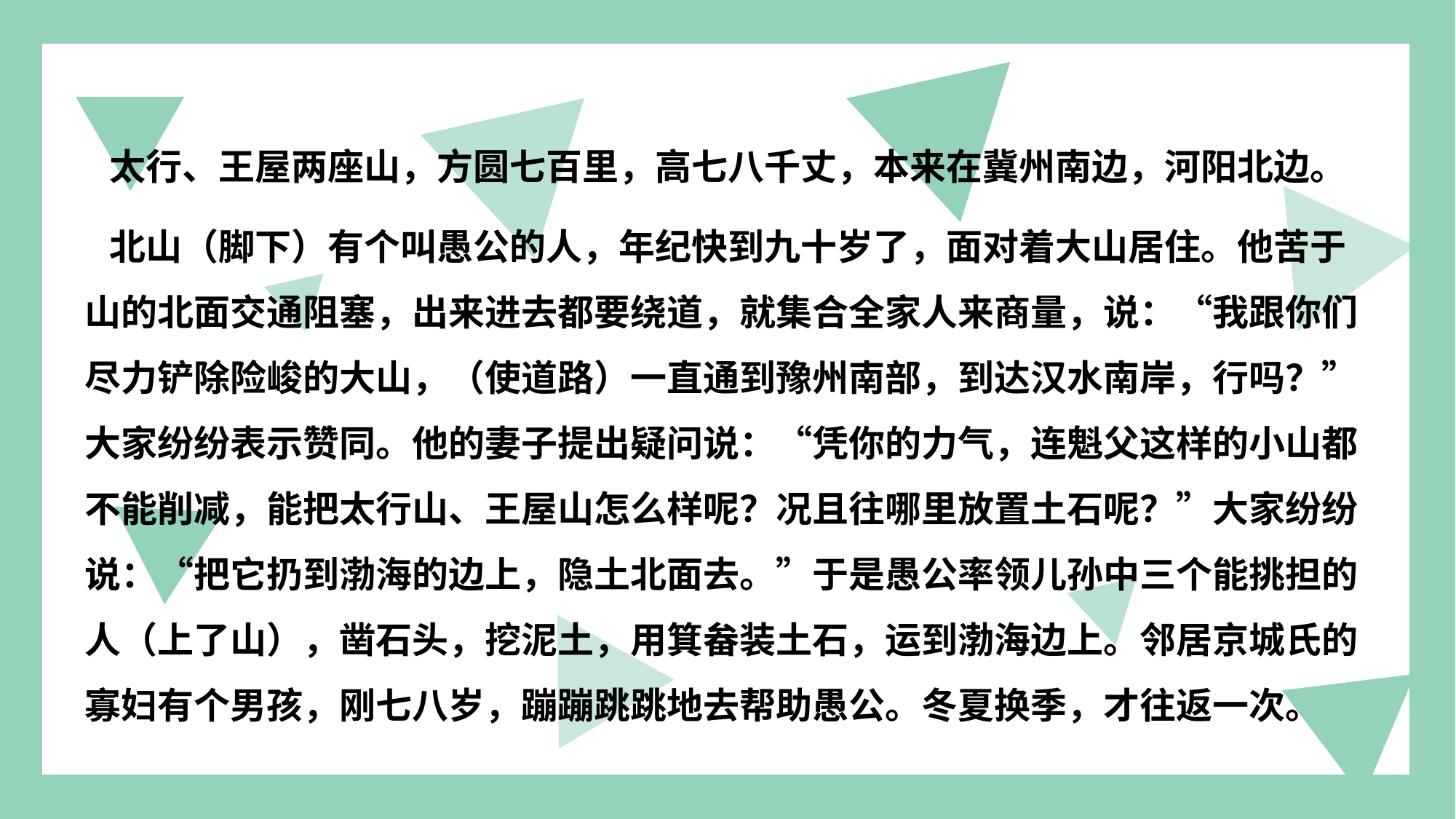

太行、王屋两座山，方圆七百里，高七八千丈，本来在冀州南边，河阳北边。
  北山（脚下）有个叫愚公的人，年纪快到九十岁了，面对着大山居住。他苦于山的北面交通阻塞，出来进去都要绕道，就集合全家人来商量，说：“我跟你们尽力铲除险峻的大山，（使道路）一直通到豫州南部，到达汉水南岸，行吗？”大家纷纷表示赞同。他的妻子提出疑问说：“凭你的力气，连魁父这样的小山都不能削减，能把太行山、王屋山怎么样呢？况且往哪里放置土石呢？”大家纷纷说：“把它扔到渤海的边上，隐土北面去。”于是愚公率领儿孙中三个能挑担的人（上了山），凿石头，挖泥土，用箕畚装土石，运到渤海边上。邻居京城氏的寡妇有个男孩，刚七八岁，蹦蹦跳跳地去帮助愚公。冬夏换季，才往返一次。